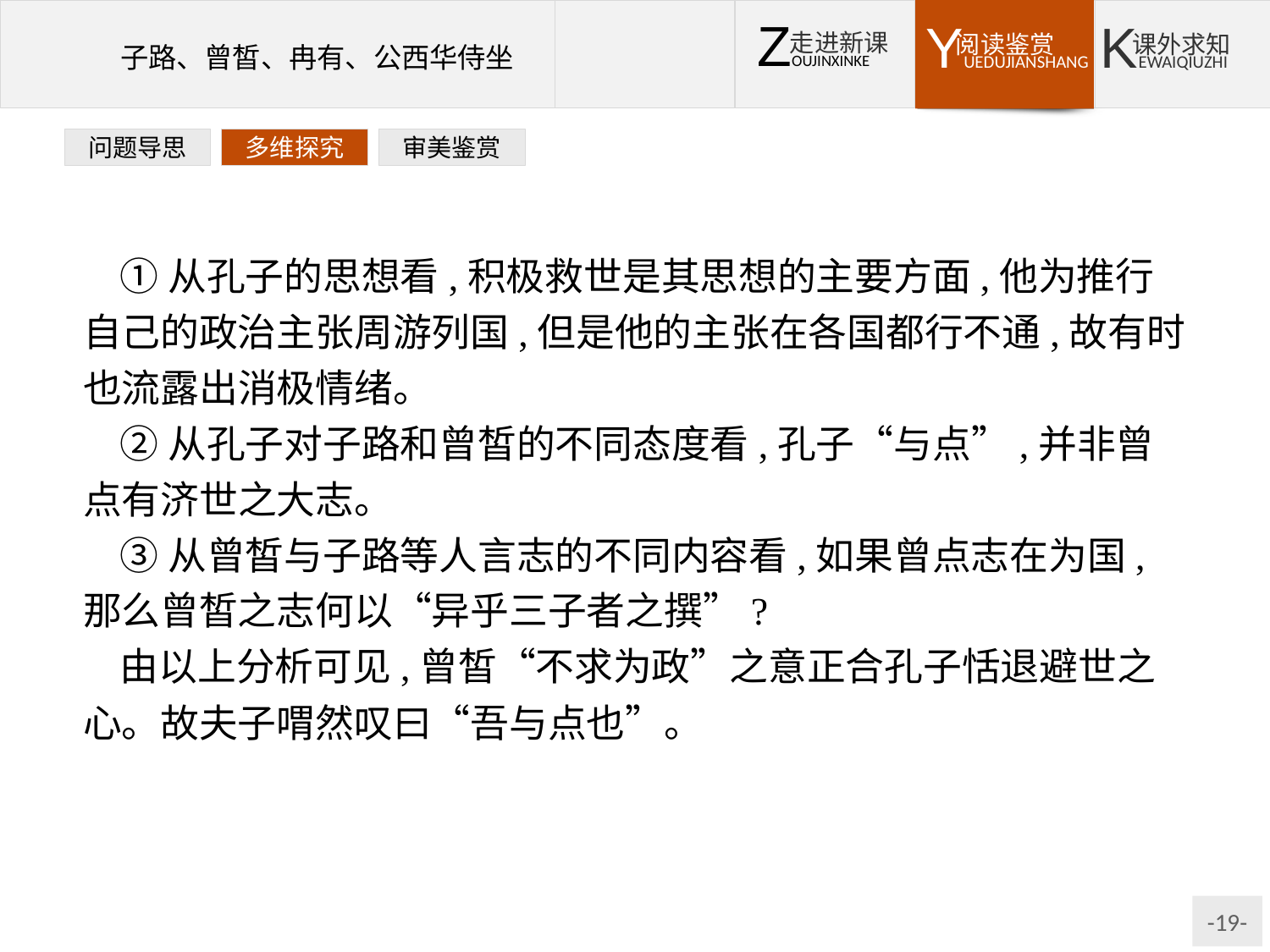

问题导思
多维探究
审美鉴赏
①从孔子的思想看,积极救世是其思想的主要方面,他为推行自己的政治主张周游列国,但是他的主张在各国都行不通,故有时也流露出消极情绪。
②从孔子对子路和曾皙的不同态度看,孔子“与点”,并非曾点有济世之大志。
③从曾皙与子路等人言志的不同内容看,如果曾点志在为国,那么曾皙之志何以“异乎三子者之撰”?
由以上分析可见,曾皙“不求为政”之意正合孔子恬退避世之心。故夫子喟然叹曰“吾与点也”。